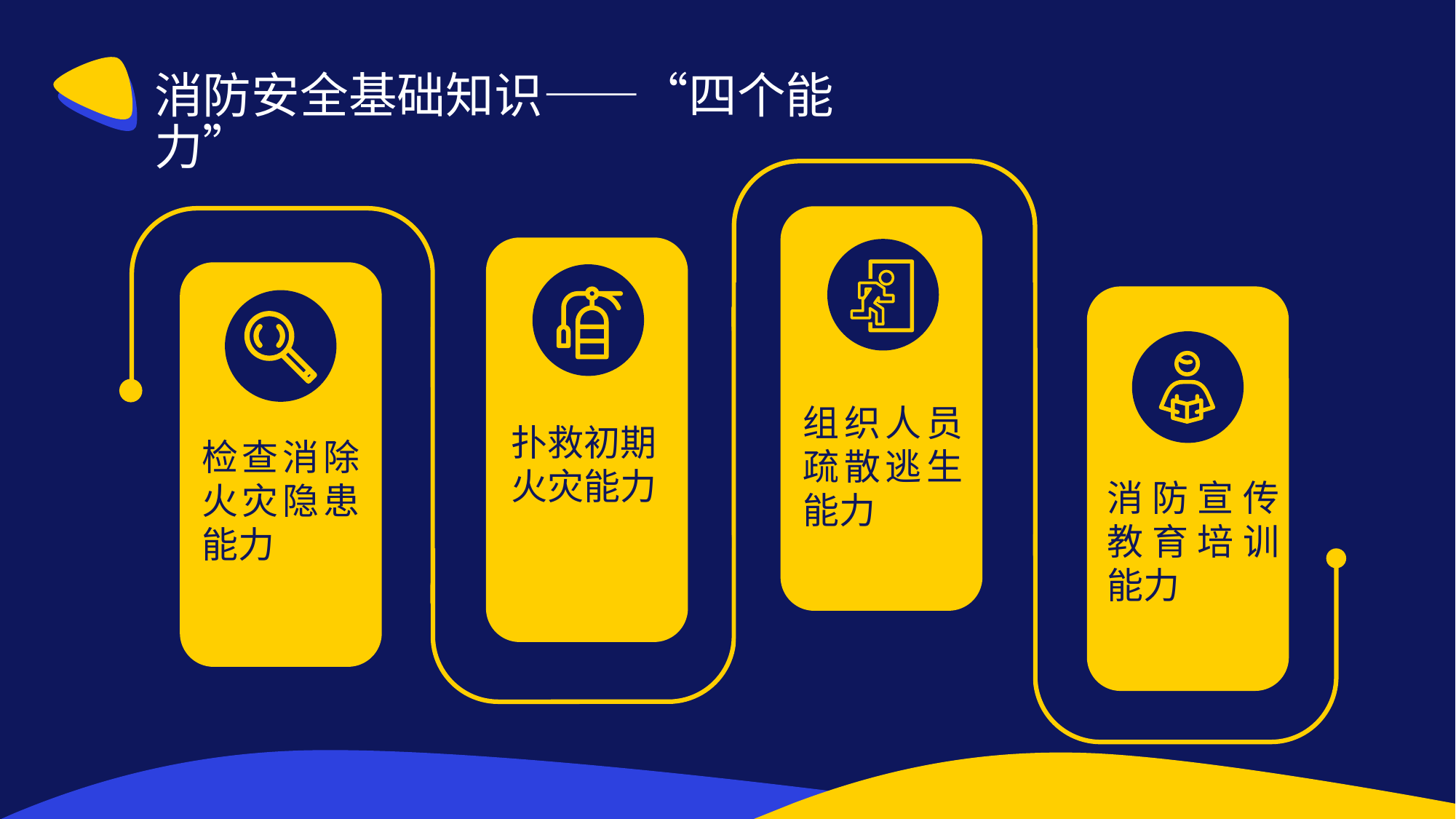

消防安全基础知识——“四个能力”

组织人员疏散逃生能力

扑救初期火灾能力

检查消除火灾隐患能力

消防宣传教育培训能力